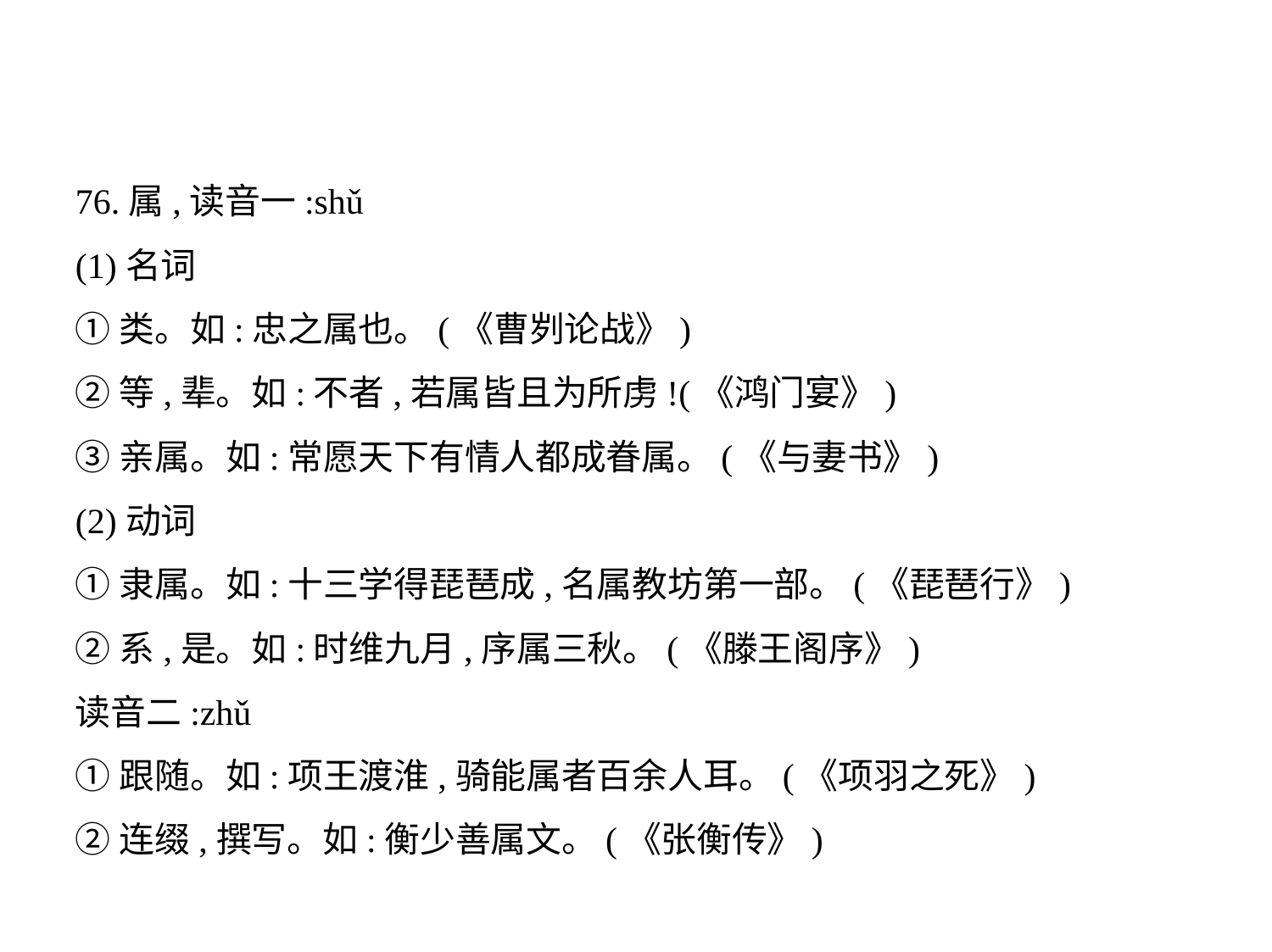

76.属,读音一:shǔ
(1)名词
①类。如:忠之属也。(《曹刿论战》)
②等,辈。如:不者,若属皆且为所虏!(《鸿门宴》)
③亲属。如:常愿天下有情人都成眷属。(《与妻书》)
(2)动词
①隶属。如:十三学得琵琶成,名属教坊第一部。(《琵琶行》)
②系,是。如:时维九月,序属三秋。(《滕王阁序》)
读音二:zhǔ
①跟随。如:项王渡淮,骑能属者百余人耳。(《项羽之死》)
②连缀,撰写。如:衡少善属文。(《张衡传》)